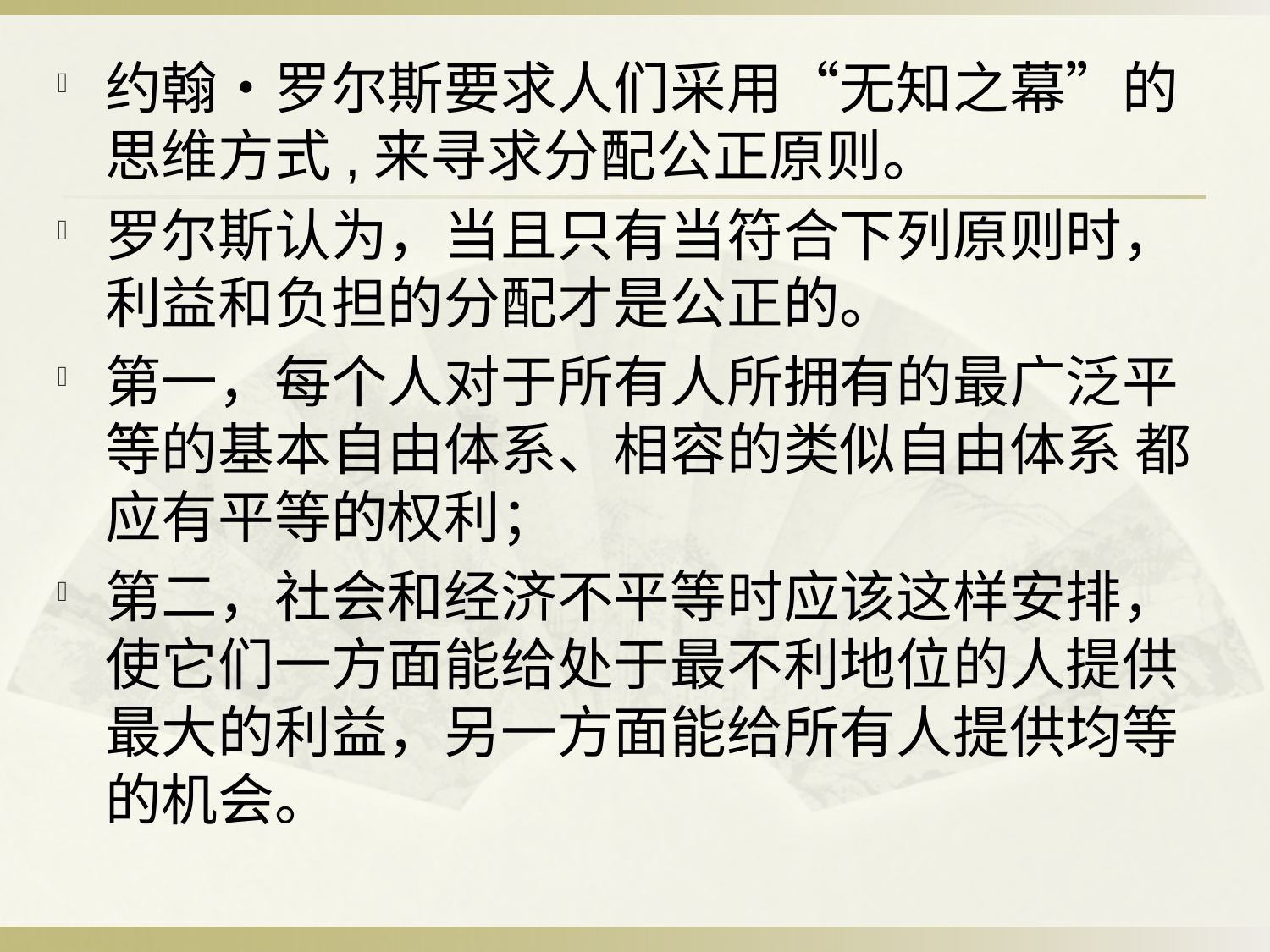

#
约翰•罗尔斯要求人们采用“无知之幕”的思维方式,来寻求分配公正原则。
罗尔斯认为，当且只有当符合下列原则时，利益和负担的分配才是公正的。
第一，每个人对于所有人所拥有的最广泛平等的基本自由体系、相容的类似自由体系 都应有平等的权利；
第二，社会和经济不平等时应该这样安排，使它们一方面能给处于最不利地位的人提供最大的利益，另一方面能给所有人提供均等的机会。